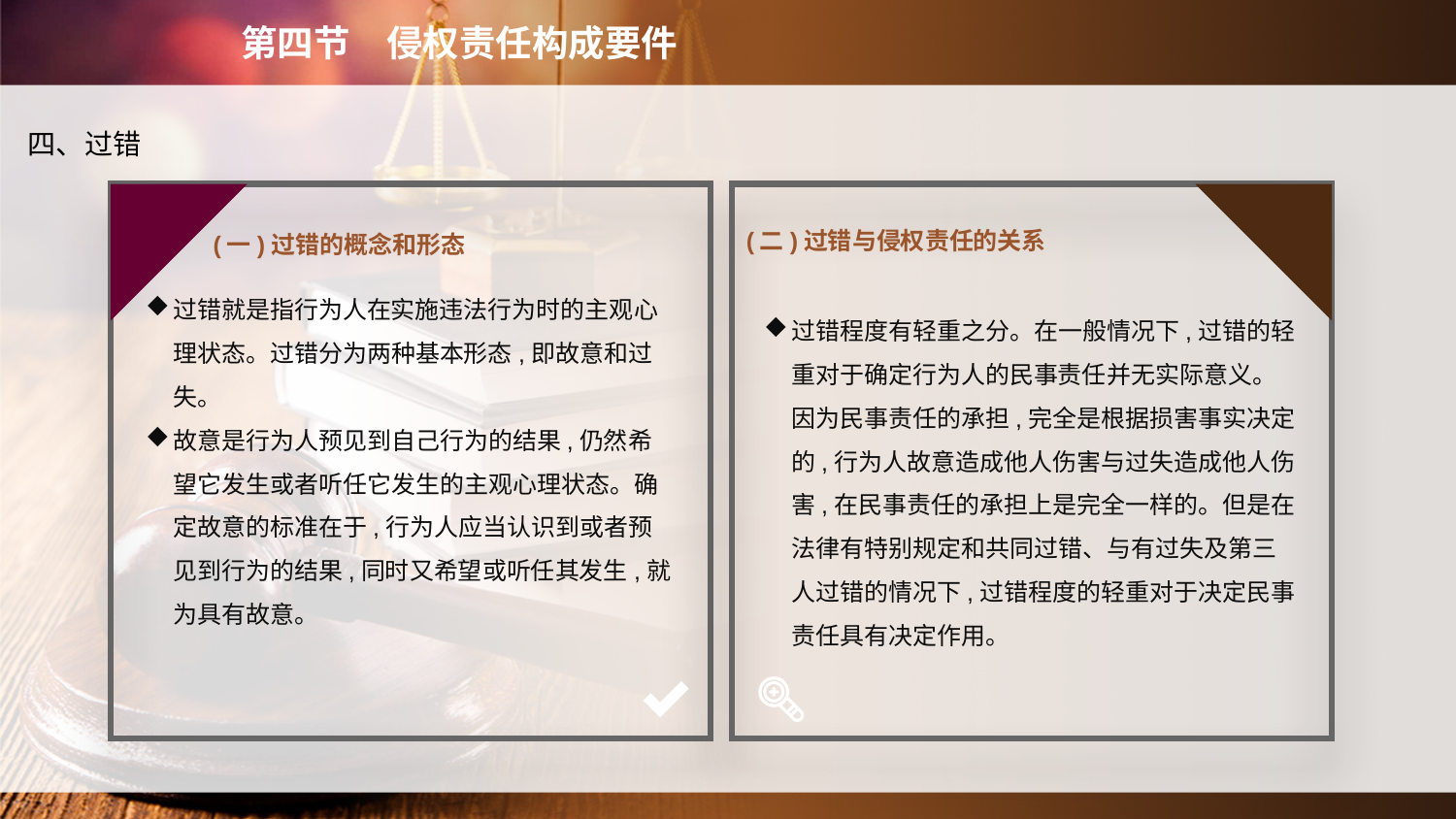

第四节　侵权责任构成要件
四、过错

(一)过错的概念和形态
(二)过错与侵权责任的关系
过错就是指行为人在实施违法行为时的主观心理状态。过错分为两种基本形态,即故意和过失。
故意是行为人预见到自己行为的结果,仍然希望它发生或者听任它发生的主观心理状态。确定故意的标准在于,行为人应当认识到或者预见到行为的结果,同时又希望或听任其发生,就为具有故意。
过错程度有轻重之分。在一般情况下,过错的轻重对于确定行为人的民事责任并无实际意义。因为民事责任的承担,完全是根据损害事实决定的,行为人故意造成他人伤害与过失造成他人伤害,在民事责任的承担上是完全一样的。但是在法律有特别规定和共同过错、与有过失及第三人过错的情况下,过错程度的轻重对于决定民事责任具有决定作用。